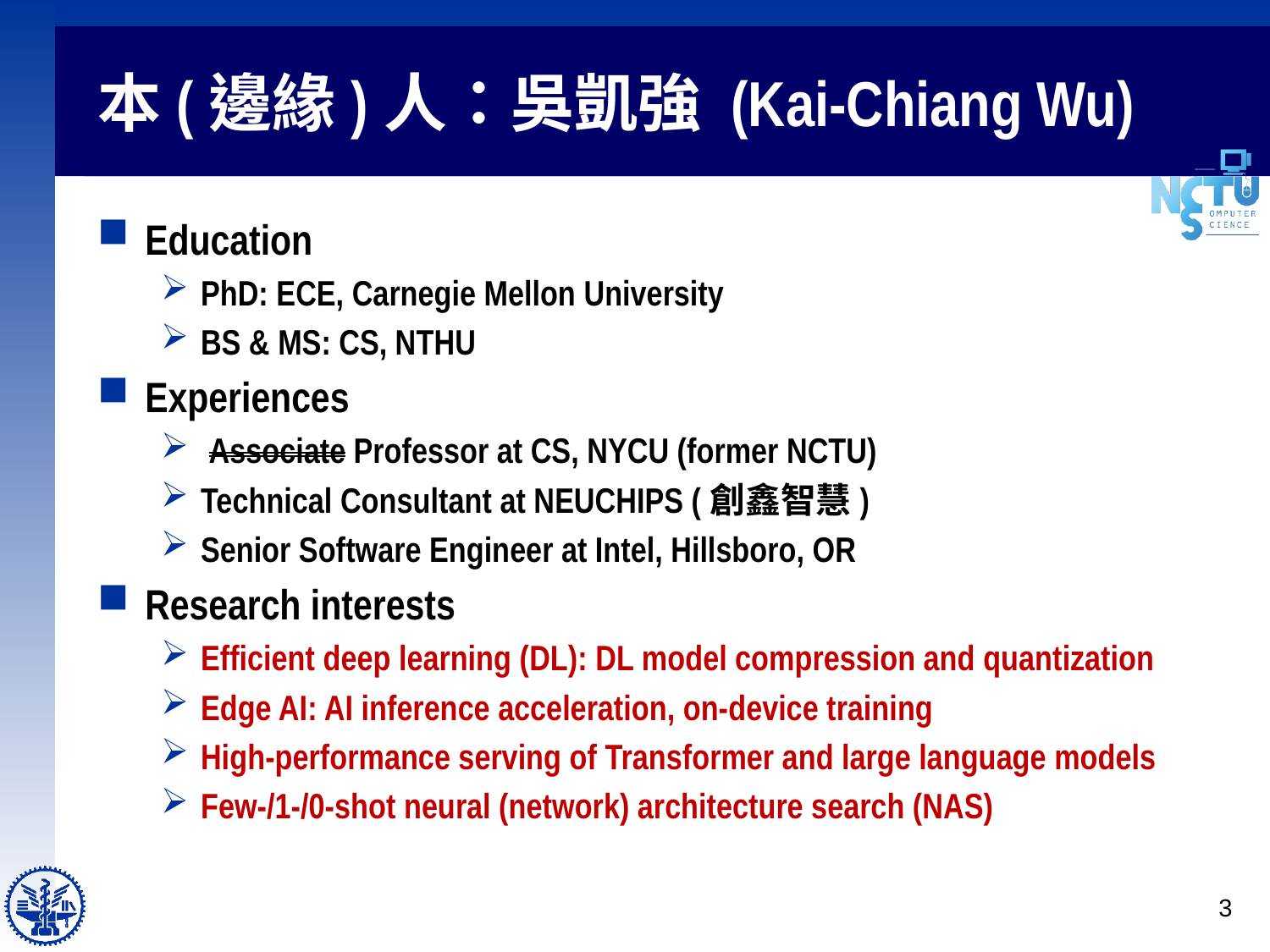

# 本(邊緣)人：吳凱強 (Kai-Chiang Wu)
Education
PhD: ECE, Carnegie Mellon University
BS & MS: CS, NTHU
Experiences
 Associate Professor at CS, NYCU (former NCTU)
Technical Consultant at NEUCHIPS (創鑫智慧)
Senior Software Engineer at Intel, Hillsboro, OR
Research interests
Efficient deep learning (DL): DL model compression and quantization
Edge AI: AI inference acceleration, on-device training
High-performance serving of Transformer and large language models
Few-/1-/0-shot neural (network) architecture search (NAS)
3